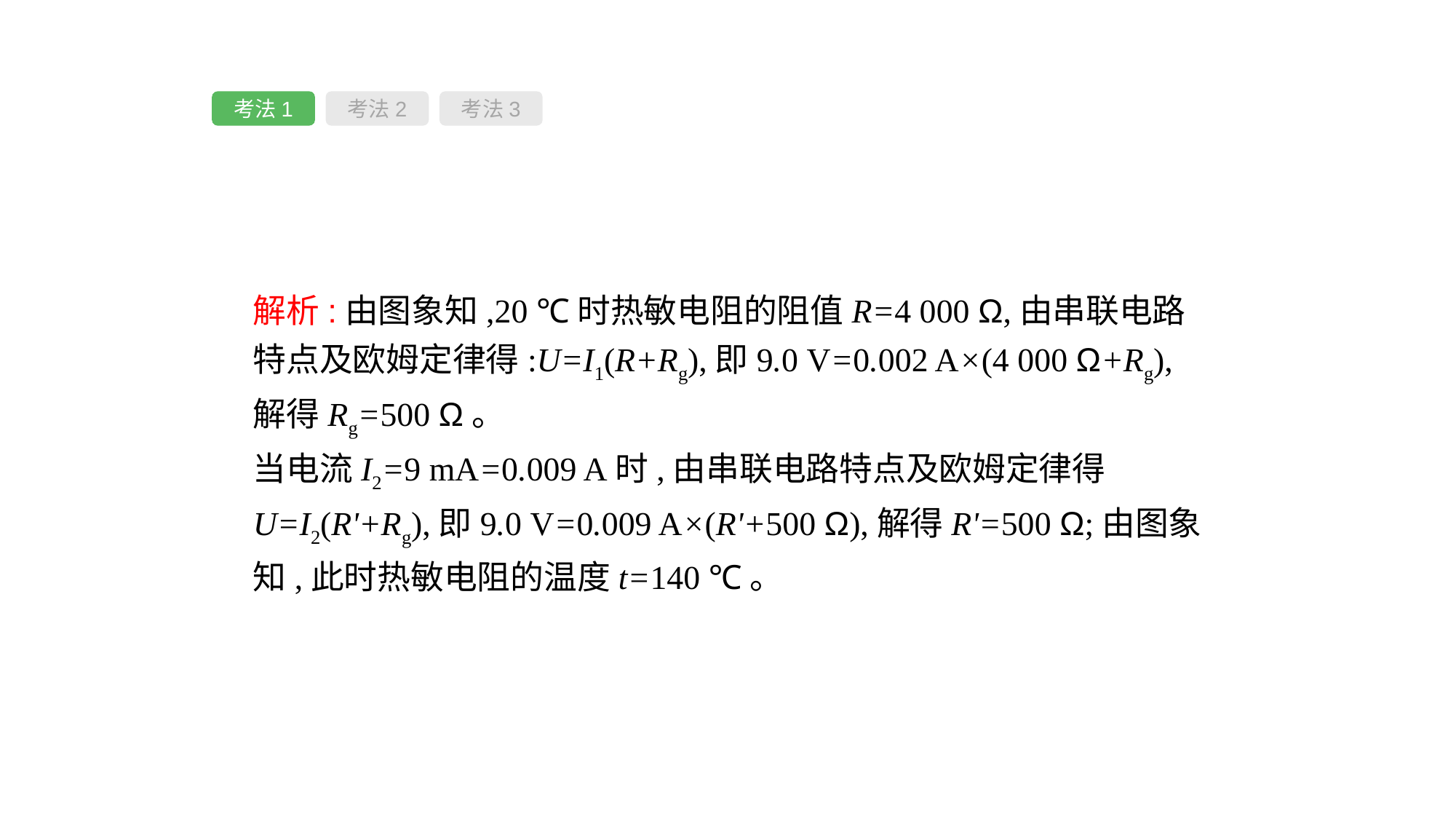

考法1
考法2
考法3
解析:由图象知,20 ℃时热敏电阻的阻值R=4 000 Ω,由串联电路特点及欧姆定律得:U=I1(R+Rg),即9.0 V=0.002 A×(4 000 Ω+Rg),解得Rg=500 Ω。
当电流I2=9 mA=0.009 A时,由串联电路特点及欧姆定律得U=I2(R'+Rg),即9.0 V=0.009 A×(R'+500 Ω),解得R'=500 Ω;由图象知,此时热敏电阻的温度t=140 ℃。